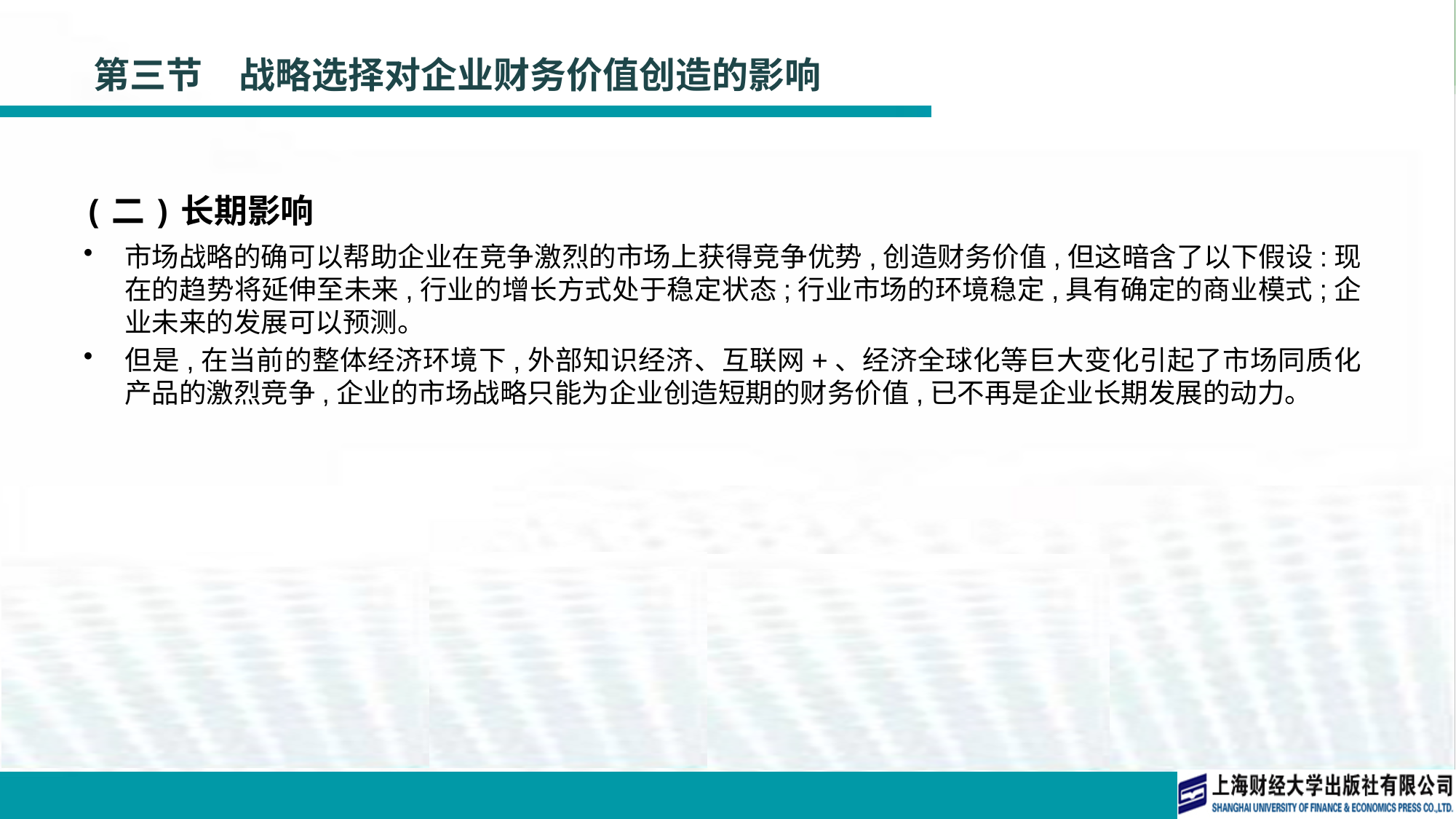

# 第三节　战略选择对企业财务价值创造的影响
(二)长期影响
市场战略的确可以帮助企业在竞争激烈的市场上获得竞争优势,创造财务价值,但这暗含了以下假设:现在的趋势将延伸至未来,行业的增长方式处于稳定状态;行业市场的环境稳定,具有确定的商业模式;企业未来的发展可以预测。
但是,在当前的整体经济环境下,外部知识经济、互联网+、经济全球化等巨大变化引起了市场同质化产品的激烈竞争,企业的市场战略只能为企业创造短期的财务价值,已不再是企业长期发展的动力。